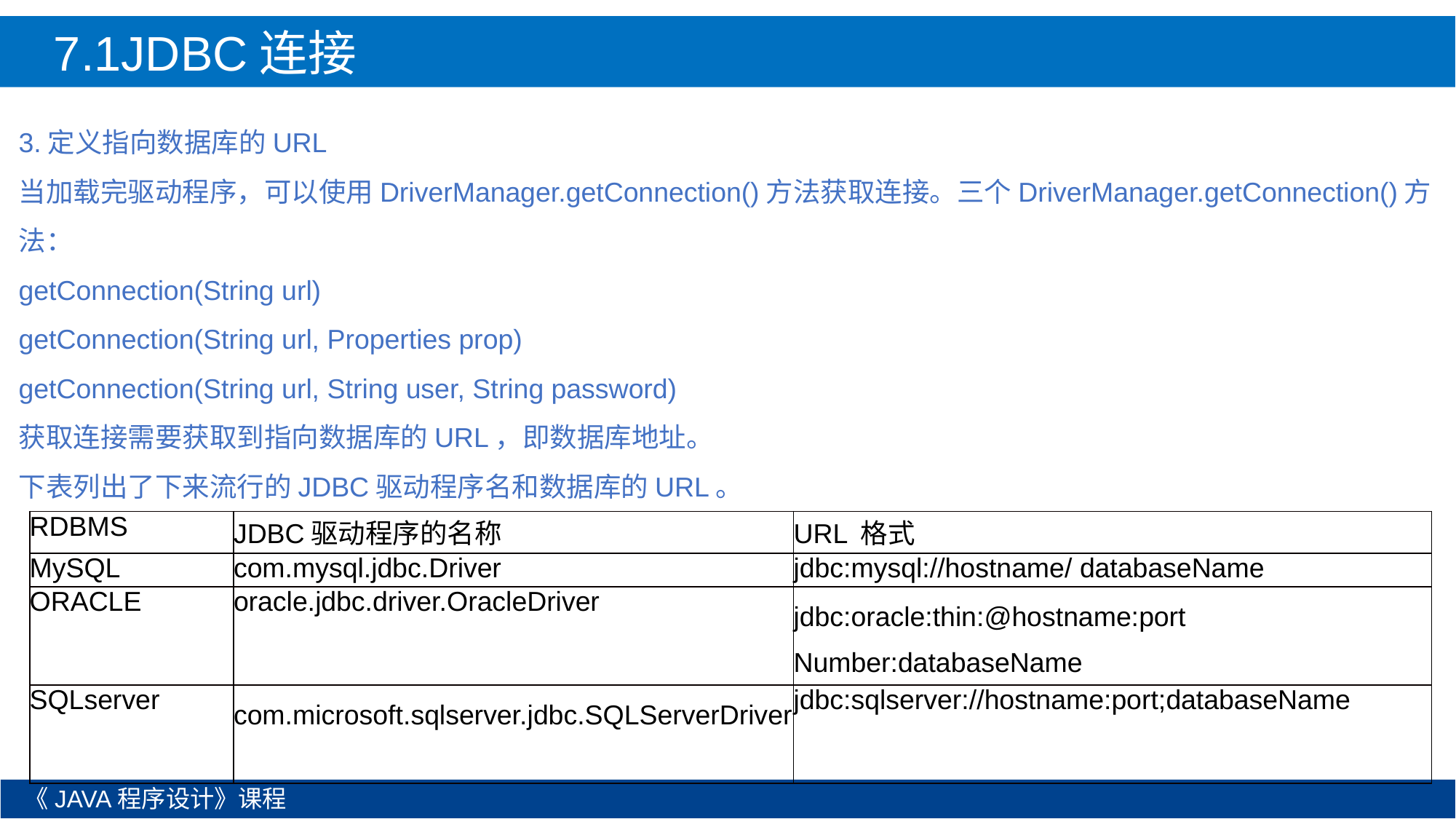

7.1JDBC连接
3.定义指向数据库的URL
当加载完驱动程序，可以使用DriverManager.getConnection()方法获取连接。三个DriverManager.getConnection()方法：
getConnection(String url)
getConnection(String url, Properties prop)
getConnection(String url, String user, String password)
获取连接需要获取到指向数据库的URL，即数据库地址。
下表列出了下来流行的JDBC驱动程序名和数据库的URL。

| RDBMS | JDBC驱动程序的名称 | URL 格式 |
| --- | --- | --- |
| MySQL | com.mysql.jdbc.Driver | jdbc:mysql://hostname/ databaseName |
| ORACLE | oracle.jdbc.driver.OracleDriver | jdbc:oracle:thin:@hostname:port Number:databaseName |
| SQLserver | com.microsoft.sqlserver.jdbc.SQLServerDriver | jdbc:sqlserver://hostname:port;databaseName |

《JAVA程序设计》课程